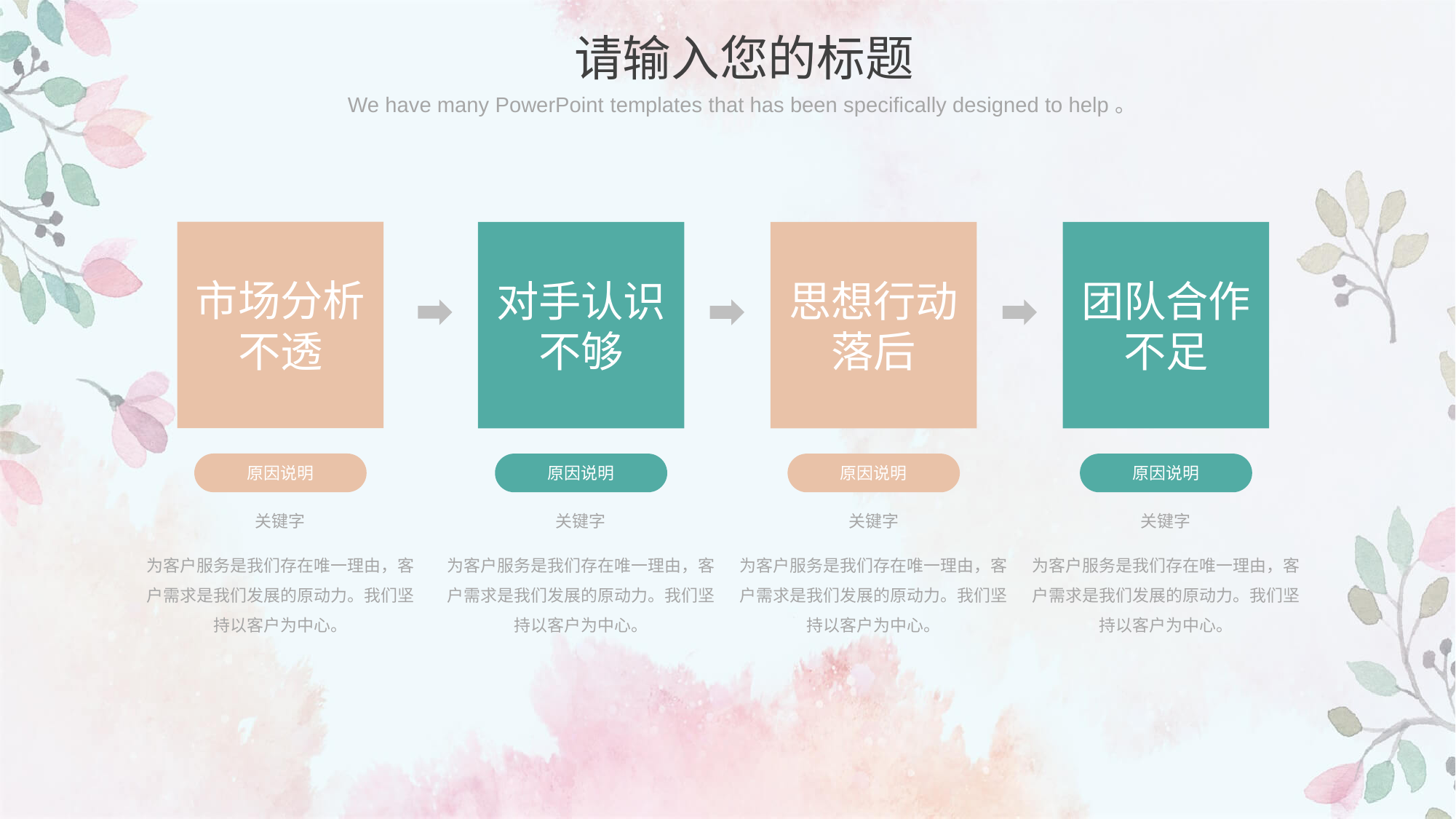

请输入您的标题
We have many PowerPoint templates that has been specifically designed to help。
市场分析
不透
对手认识
不够
思想行动
落后
团队合作
不足

原因说明
关键字
为客户服务是我们存在唯一理由，客户需求是我们发展的原动力。我们坚持以客户为中心。
原因说明
关键字
为客户服务是我们存在唯一理由，客户需求是我们发展的原动力。我们坚持以客户为中心。
原因说明
关键字
为客户服务是我们存在唯一理由，客户需求是我们发展的原动力。我们坚持以客户为中心。
原因说明
关键字
为客户服务是我们存在唯一理由，客户需求是我们发展的原动力。我们坚持以客户为中心。